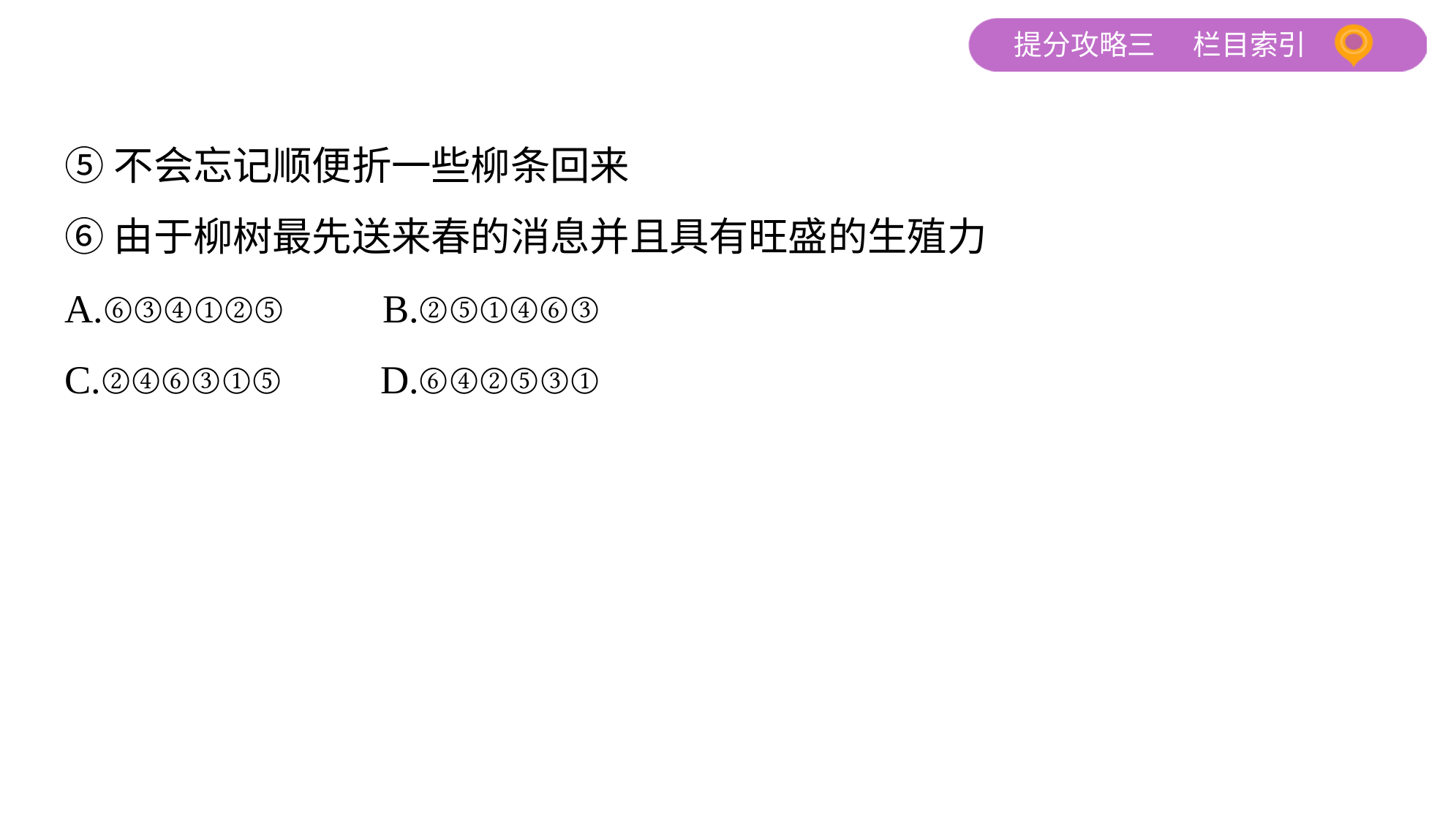

⑤不会忘记顺便折一些柳条回来
⑥由于柳树最先送来春的消息并且具有旺盛的生殖力
A.⑥③④①②⑤　　B.②⑤①④⑥③
C.②④⑥③①⑤　　D.⑥④②⑤③①